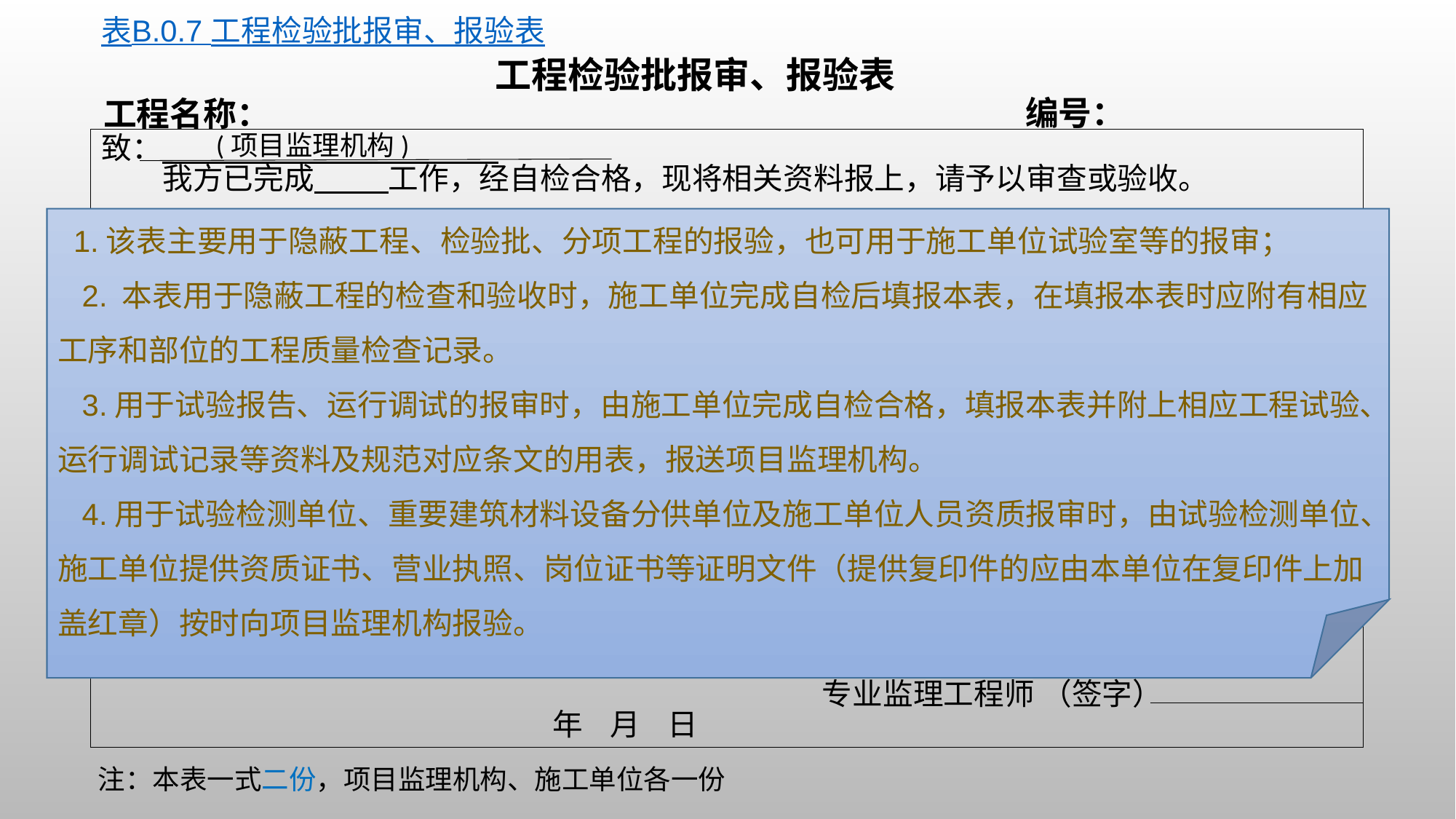

表B.0.7 工程检验批报审、报验表
工程检验批报审、报验表
编号：
工程名称：
(项目监理机构)
致：
        我方已完成           工作，经自检合格，现将相关资料报上，请予以审查或验收。

        附件：□隐蔽工程质量检验资料
                     □检验批质量检验资料
                     □分项工程质量检验资料
                     □施工试验室证明资料
                     □其他
                                                       施工项目部（盖章）
                                         项目经理或项目技术负责人（签字）
                                                                  年    月    日
审查或验收意见：

                                                  项目监理机构（盖章）
                                                                                                          专业监理工程师 （签字）
                                                                  年    月    日

1.该表主要用于隐蔽工程、检验批、分项工程的报验，也可用于施工单位试验室等的报审；
 2. 本表用于隐蔽工程的检查和验收时，施工单位完成自检后填报本表，在填报本表时应附有相应工序和部位的工程质量检查记录。
 3.用于试验报告、运行调试的报审时，由施工单位完成自检合格，填报本表并附上相应工程试验、运行调试记录等资料及规范对应条文的用表，报送项目监理机构。
 4.用于试验检测单位、重要建筑材料设备分供单位及施工单位人员资质报审时，由试验检测单位、施工单位提供资质证书、营业执照、岗位证书等证明文件（提供复印件的应由本单位在复印件上加盖红章）按时向项目监理机构报验。
注：本表一式二份，项目监理机构、施工单位各一份